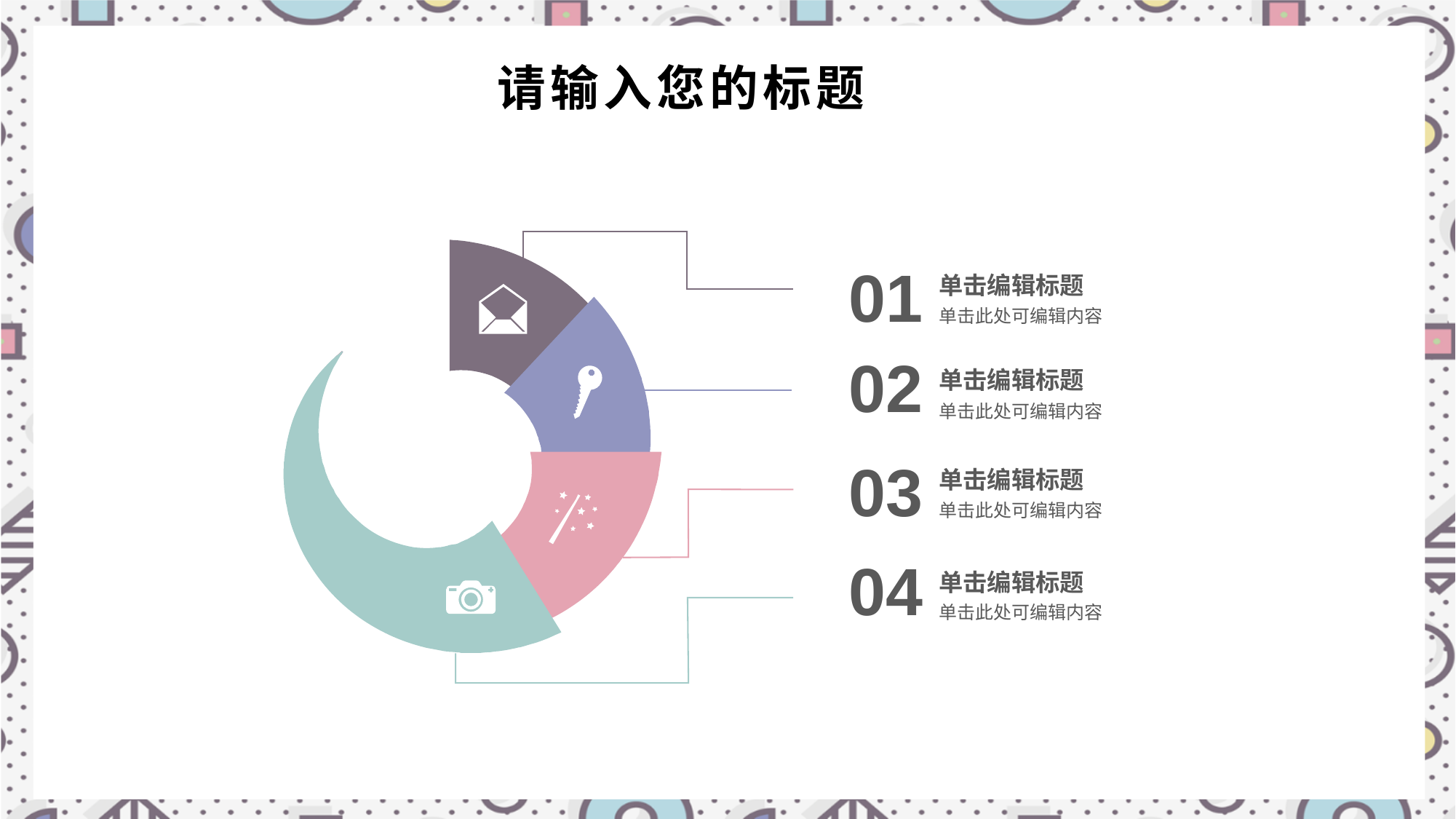

01
单击编辑标题

单击此处可编辑内容
02

单击编辑标题

单击此处可编辑内容
03
单击编辑标题

单击此处可编辑内容
04
单击编辑标题

单击此处可编辑内容